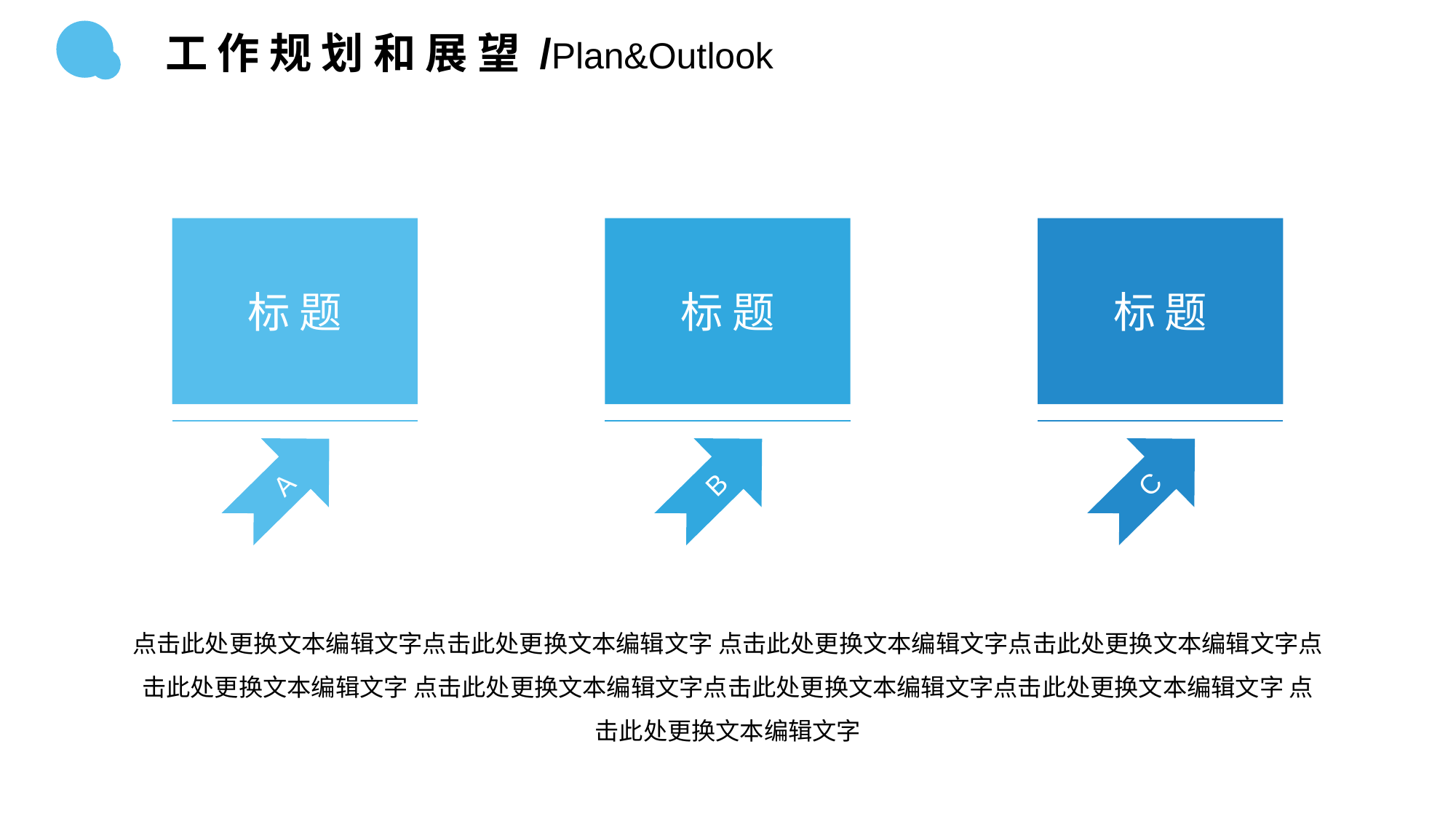

工 作 规 划 和 展 望 /Plan&Outlook
标题
标题
标题
A
B
C
点击此处更换文本编辑文字点击此处更换文本编辑文字 点击此处更换文本编辑文字点击此处更换文本编辑文字点击此处更换文本编辑文字 点击此处更换文本编辑文字点击此处更换文本编辑文字点击此处更换文本编辑文字 点击此处更换文本编辑文字